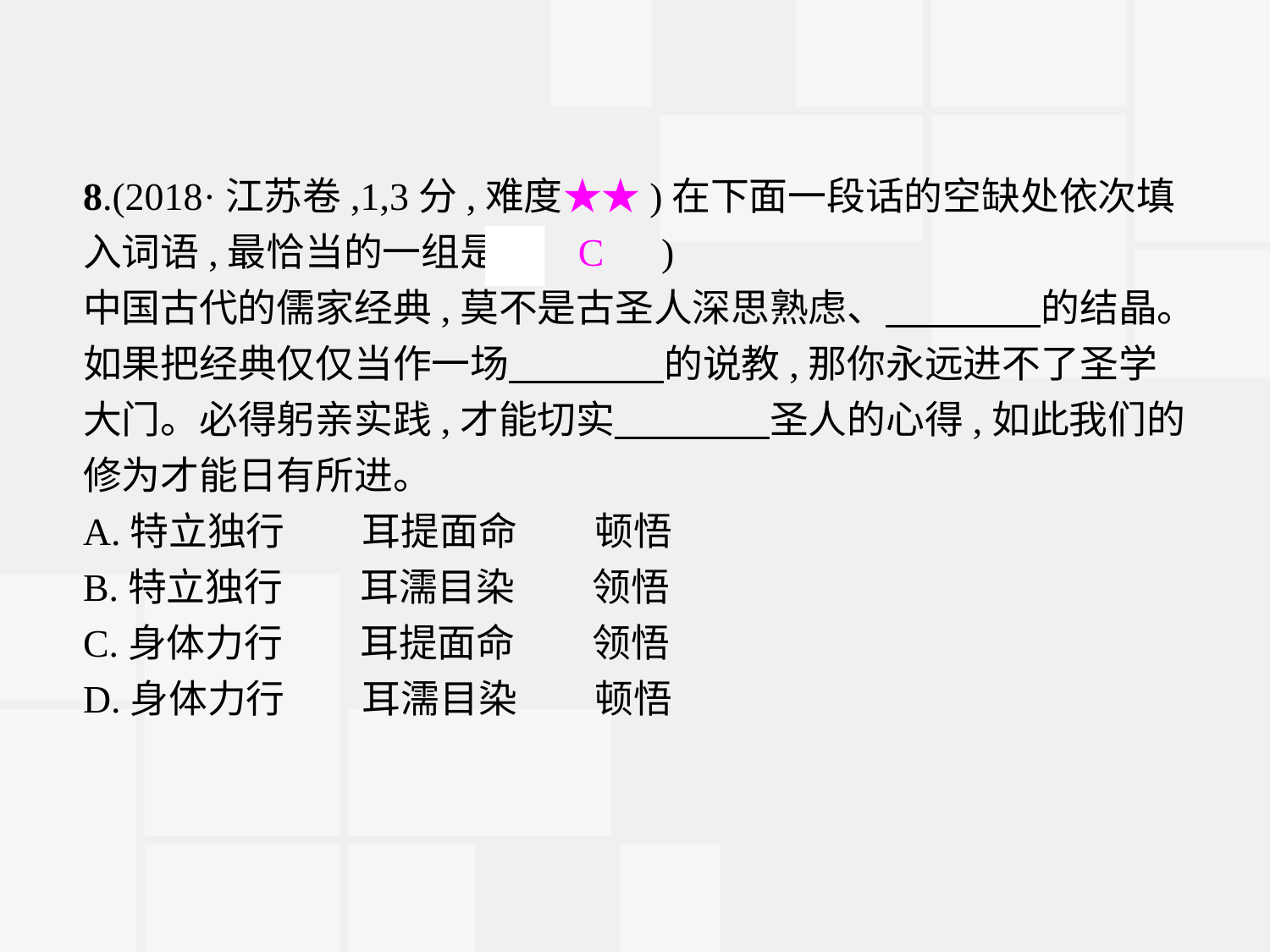

8.(2018·江苏卷,1,3分,难度★★)在下面一段话的空缺处依次填入词语,最恰当的一组是(　C　)
中国古代的儒家经典,莫不是古圣人深思熟虑、　　　　的结晶。如果把经典仅仅当作一场　　　　的说教,那你永远进不了圣学大门。必得躬亲实践,才能切实　　　　圣人的心得,如此我们的修为才能日有所进。
A.特立独行　　耳提面命　　顿悟
B.特立独行　　耳濡目染　　领悟
C.身体力行　　耳提面命　　领悟
D.身体力行　　耳濡目染　　顿悟